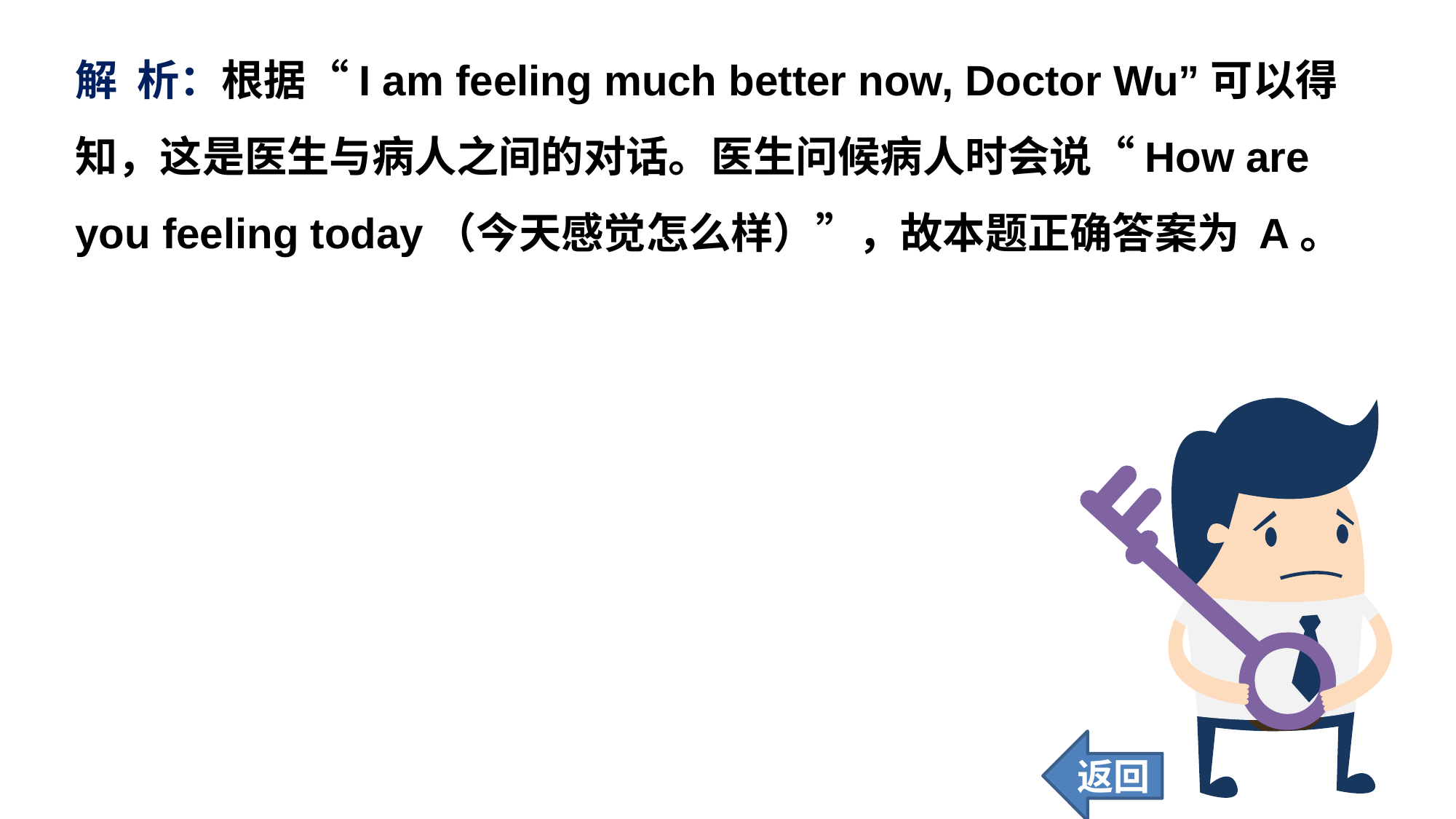

解  析：根据“I am feeling much better now, Doctor Wu”可以得知，这是医生与病人之间的对话。医生问候病人时会说“How are you feeling today（今天感觉怎么样）”，故本题正确答案为 A。

返回
25